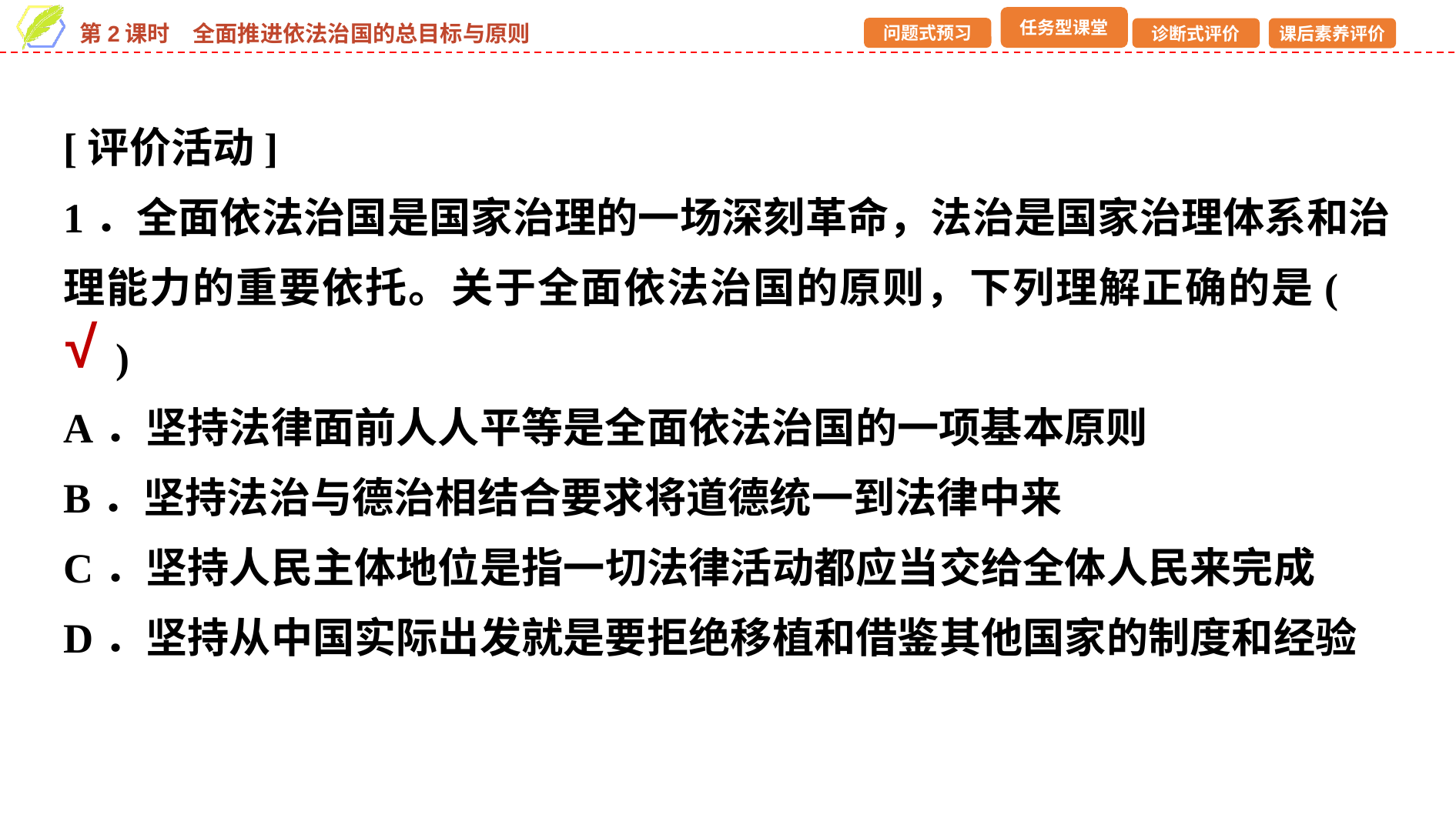

[评价活动]
1．全面依法治国是国家治理的一场深刻革命，法治是国家治理体系和治理能力的重要依托。关于全面依法治国的原则，下列理解正确的是(　　)
A．坚持法律面前人人平等是全面依法治国的一项基本原则
B．坚持法治与德治相结合要求将道德统一到法律中来
C．坚持人民主体地位是指一切法律活动都应当交给全体人民来完成
D．坚持从中国实际出发就是要拒绝移植和借鉴其他国家的制度和经验
√